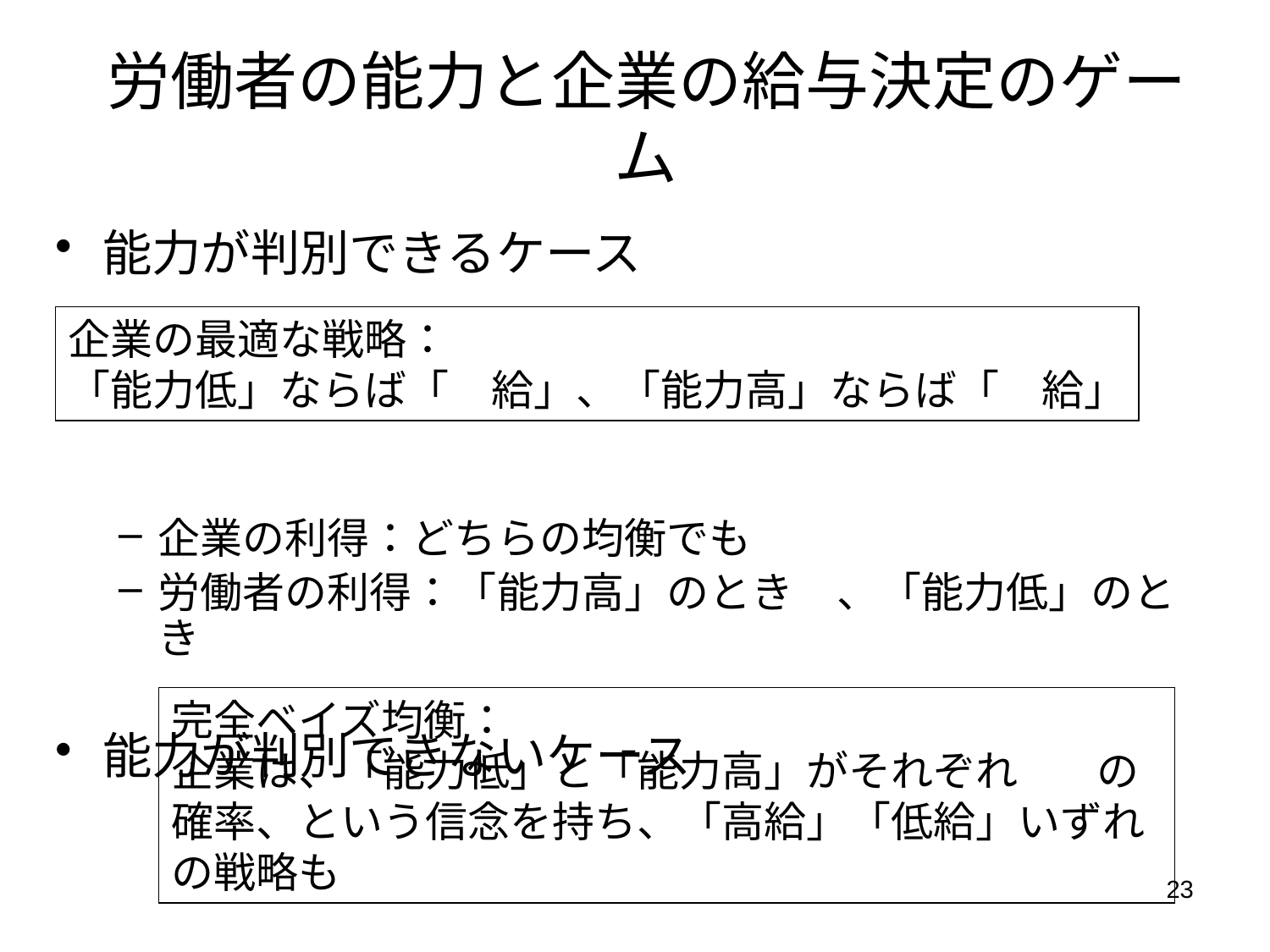

# 労働者の能力と企業の給与決定のゲーム
能力が判別できるケース

企業の利得：どちらの均衡でも2
労働者の利得：「能力高」のとき4、「能力低」のとき1

能力が判別できないケース

企業の最適な戦略：
「能力低」ならば「低給」、「能力高」ならば「高給」
完全ベイズ均衡：
企業は、「能力低」と「能力高」がそれぞれ1/2の確率、という信念を持ち、「高給」「低給」いずれの戦略も選びうる
23